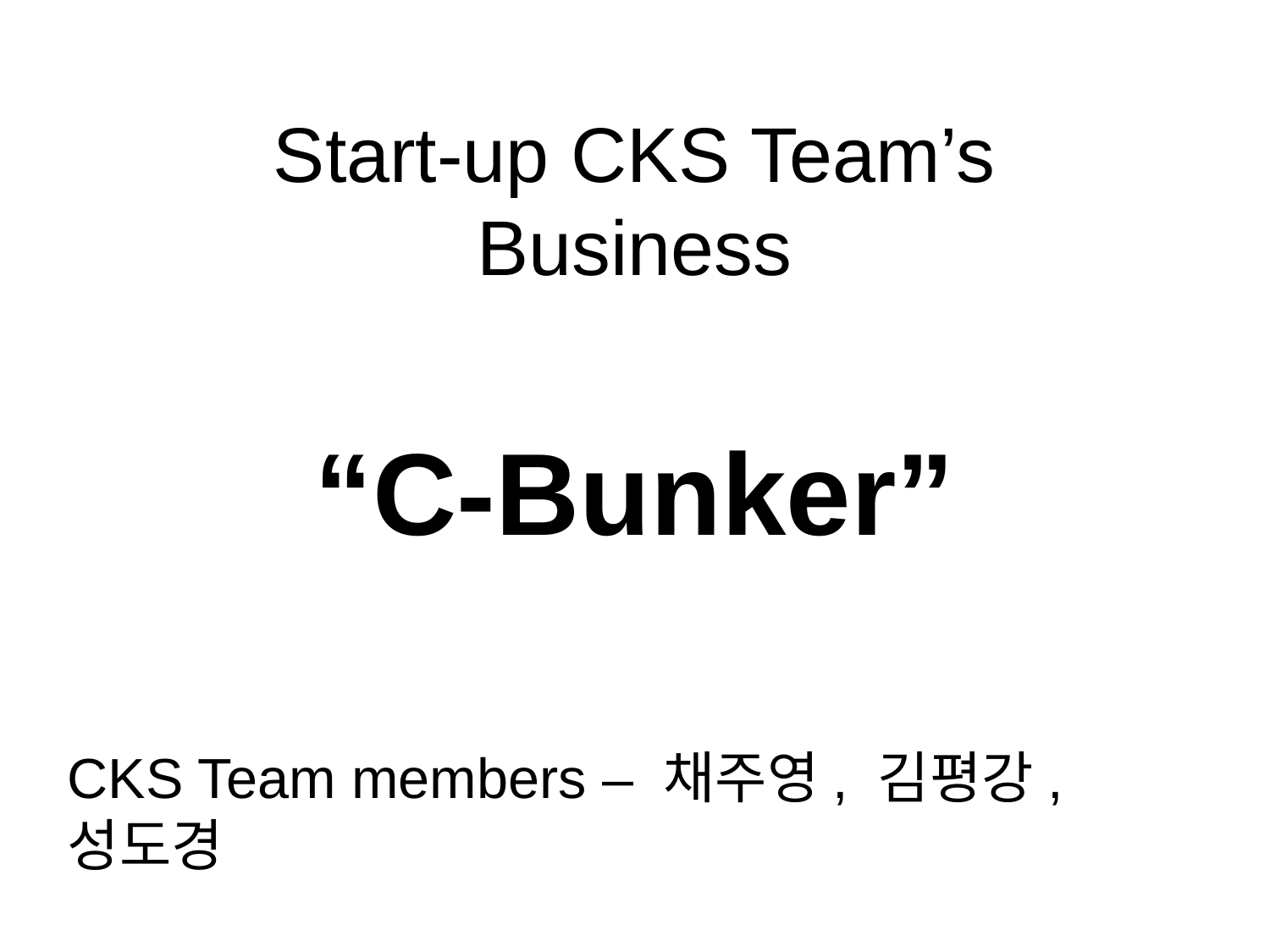

# Start-up CKS Team’s Business
“C-Bunker”
CKS Team members – 채주영, 김평강, 성도경